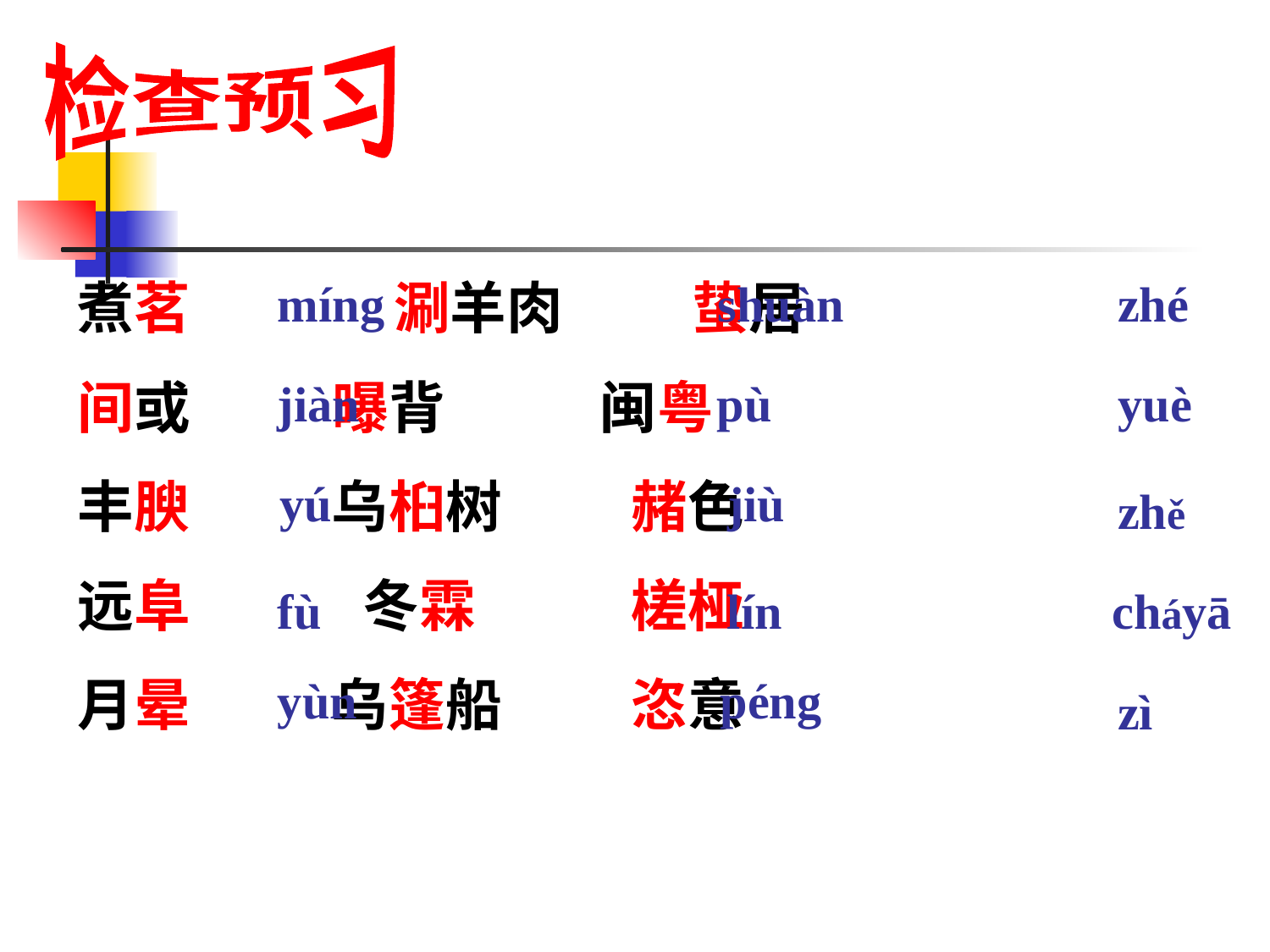

检查预习

煮茗       　　涮羊肉          蛰居
间或           曝背            闽粤
丰腴           乌桕树          赭色
远阜　         冬霖            槎桠
月晕           乌篷船          恣意

míng
shuàn
zhé

jiàn
pù
yuè

yú
jiù
zhě

fù
lín
cháyā

yùn
péng

zì